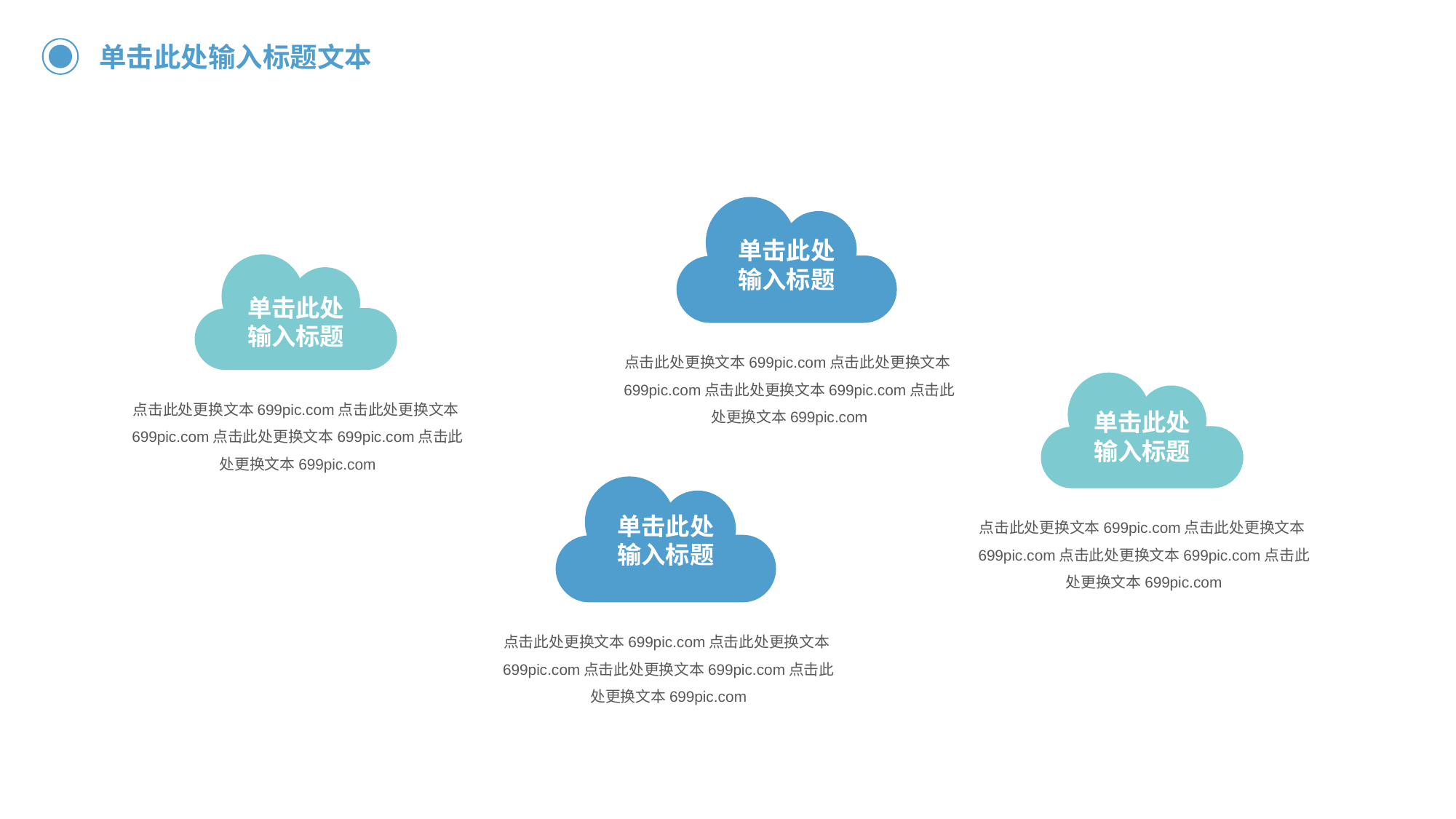

单击此处输入标题文本

单击此处
输入标题

单击此处
输入标题
点击此处更换文本699pic.com点击此处更换文本699pic.com点击此处更换文本699pic.com点击此处更换文本699pic.com

单击此处
输入标题
点击此处更换文本699pic.com点击此处更换文本699pic.com点击此处更换文本699pic.com点击此处更换文本699pic.com

单击此处
输入标题
点击此处更换文本699pic.com点击此处更换文本699pic.com点击此处更换文本699pic.com点击此处更换文本699pic.com
点击此处更换文本699pic.com点击此处更换文本699pic.com点击此处更换文本699pic.com点击此处更换文本699pic.com